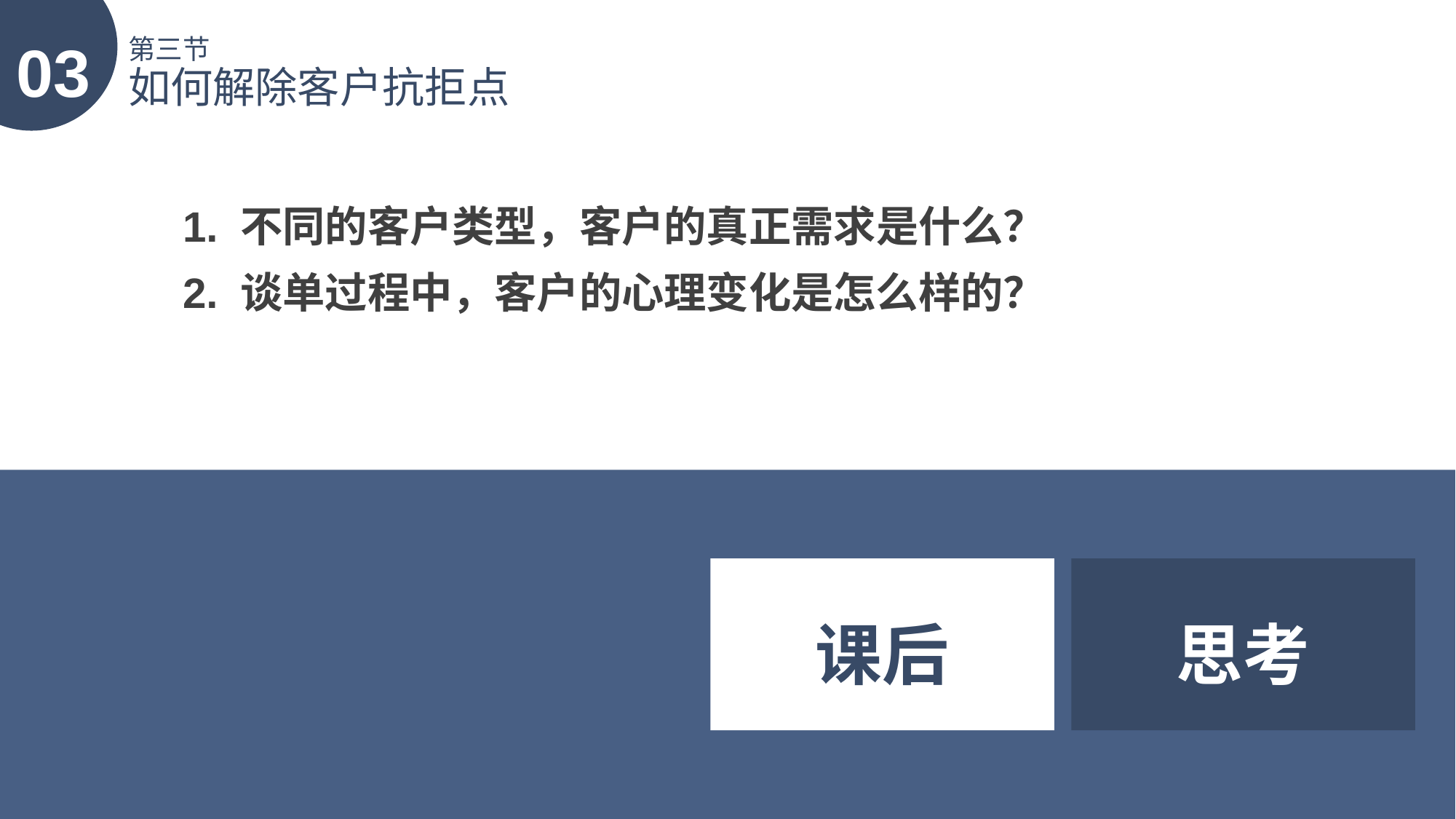

03
第三节
如何解除客户抗拒点
1. 不同的客户类型，客户的真正需求是什么？
2. 谈单过程中，客户的心理变化是怎么样的？

课后
思考